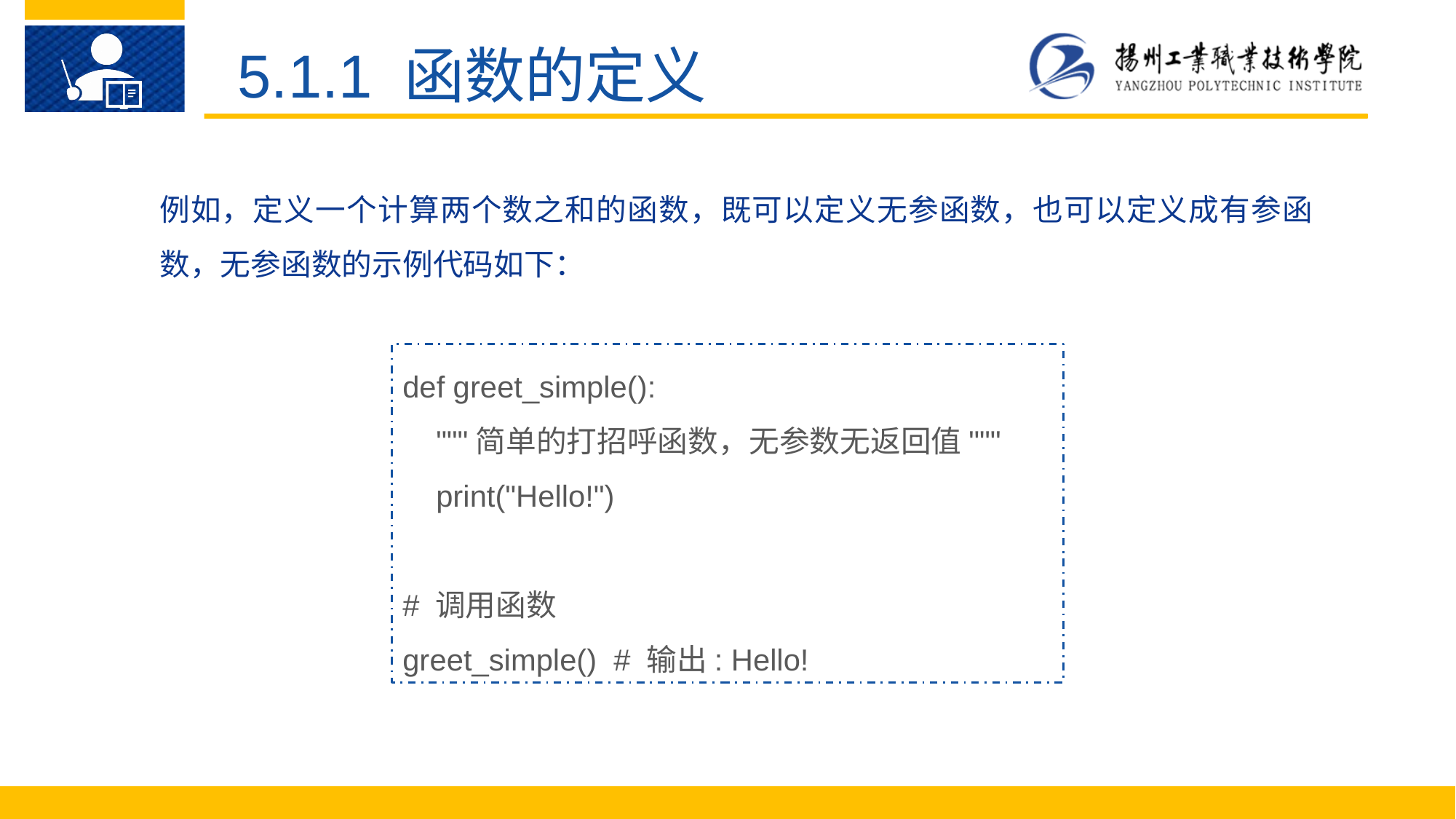

5.1.1 函数的定义
例如，定义一个计算两个数之和的函数，既可以定义无参函数，也可以定义成有参函数，无参函数的示例代码如下：

def greet_simple():
    """简单的打招呼函数，无参数无返回值"""
    print("Hello!")

# 调用函数
greet_simple()  # 输出: Hello!